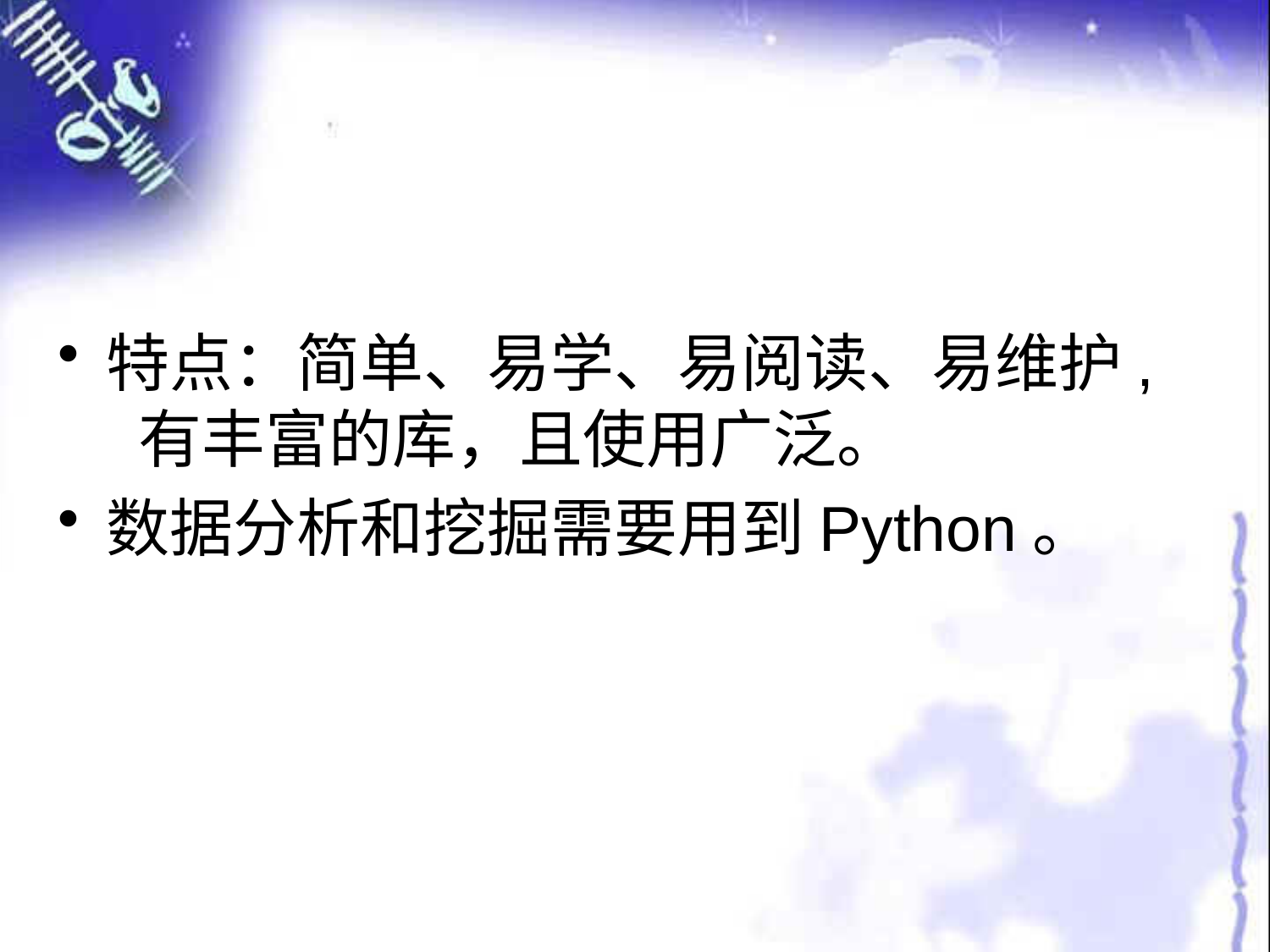

#
特点：简单、易学、易阅读、易维护,  有丰富的库，且使用广泛。
数据分析和挖掘需要用到Python。